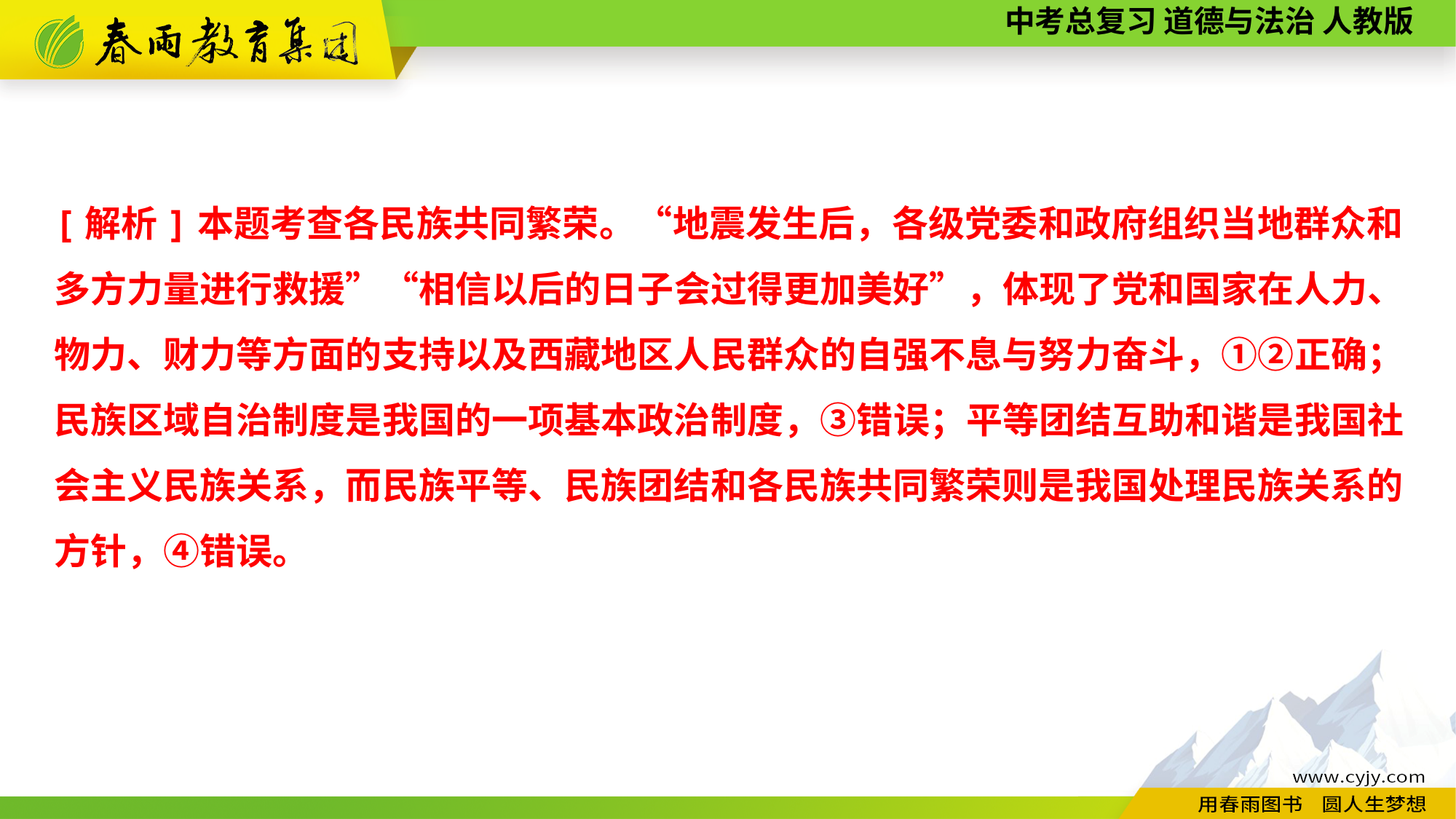

[解析]本题考查各民族共同繁荣。“地震发生后，各级党委和政府组织当地群众和多方力量进行救援”“相信以后的日子会过得更加美好”，体现了党和国家在人力、物力、财力等方面的支持以及西藏地区人民群众的自强不息与努力奋斗，①②正确；民族区域自治制度是我国的一项基本政治制度，③错误；平等团结互助和谐是我国社会主义民族关系，而民族平等、民族团结和各民族共同繁荣则是我国处理民族关系的方针，④错误。